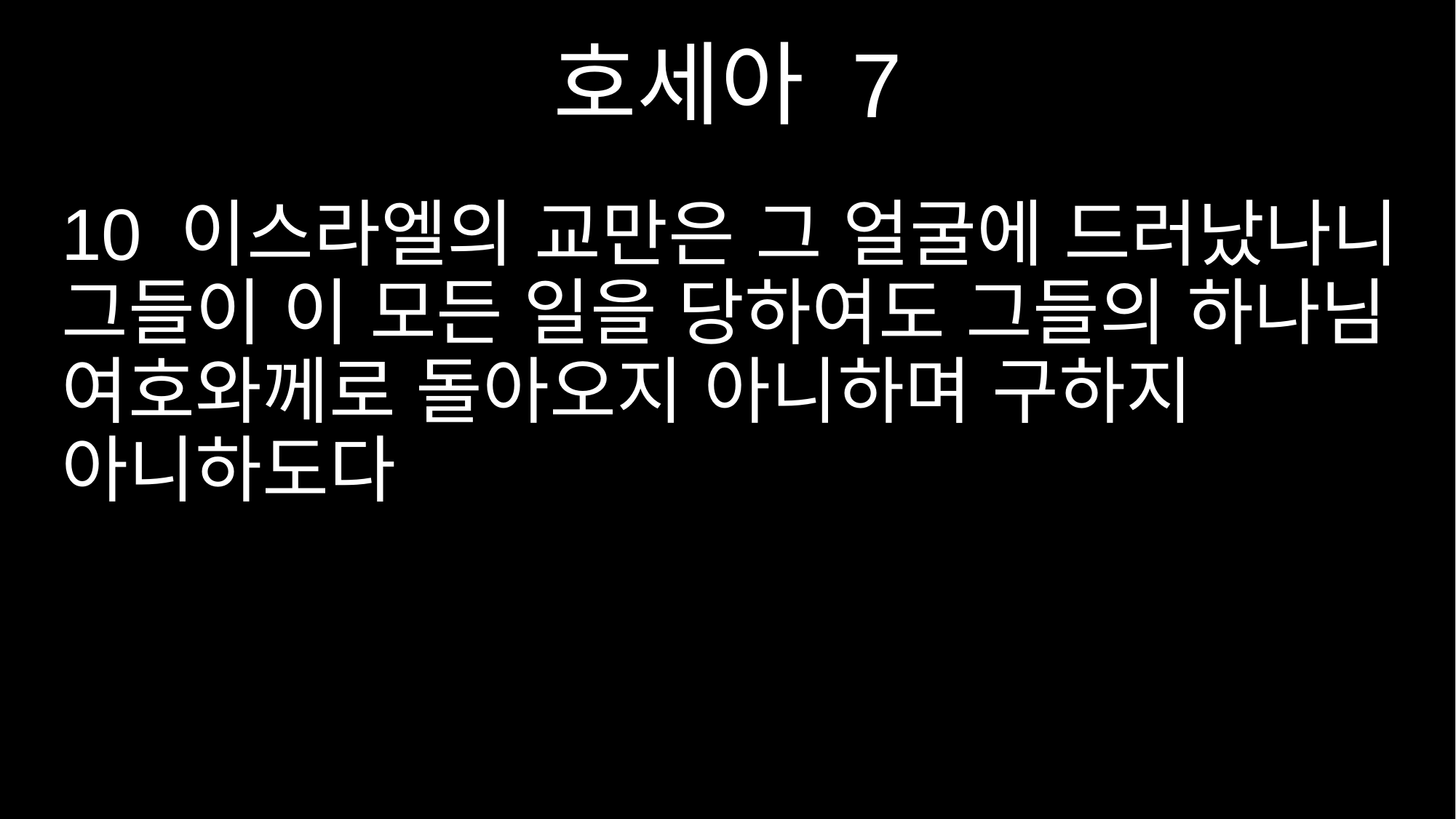

호세아 7
10 이스라엘의 교만은 그 얼굴에 드러났나니 그들이 이 모든 일을 당하여도 그들의 하나님 여호와께로 돌아오지 아니하며 구하지 아니하도다